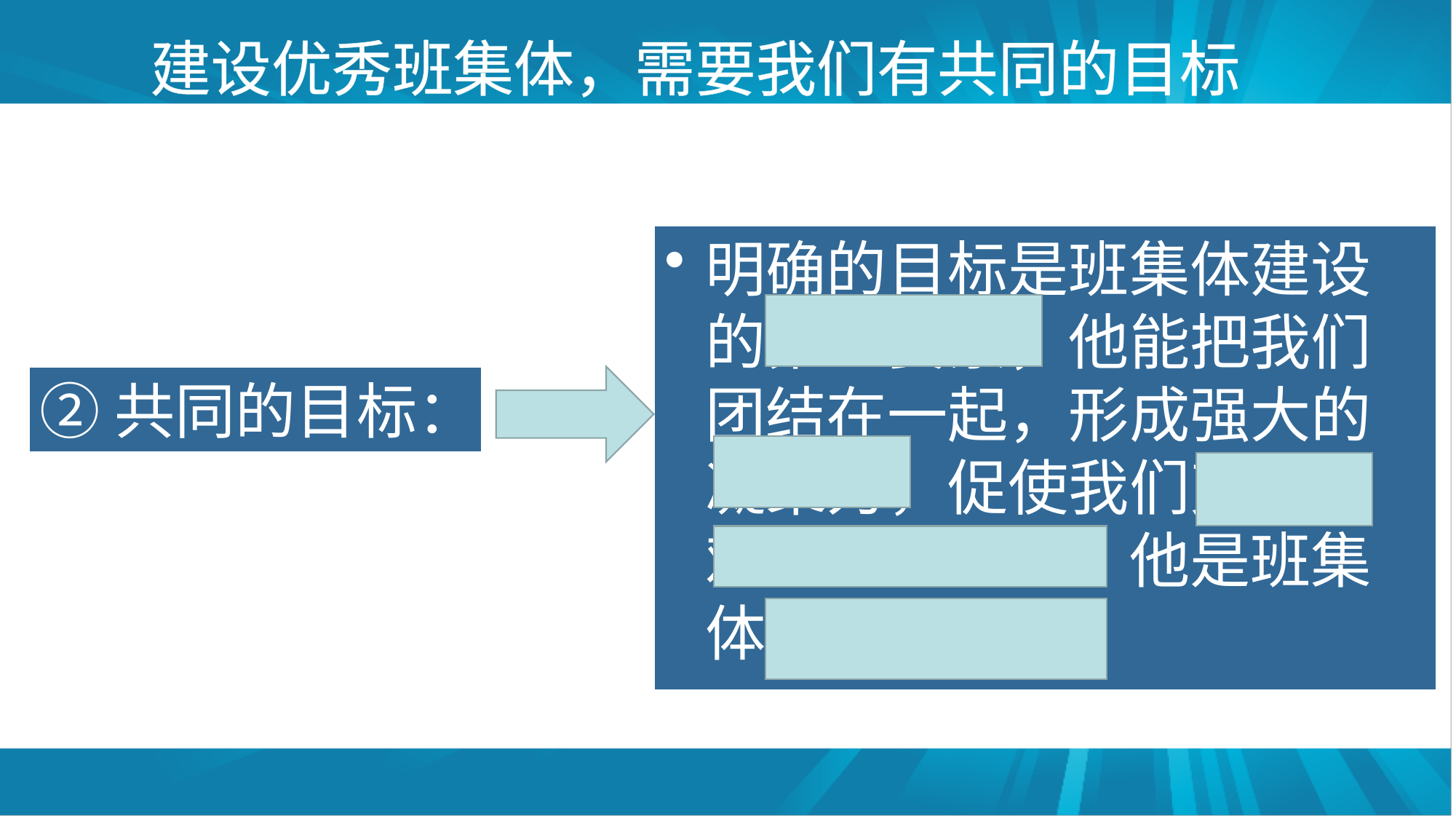

建设优秀班集体，需要我们有共同的目标
明确的目标是班集体建设的第一要素，他能把我们团结在一起，形成强大的凝聚力，促使我们克服困难、努力奋斗。他是班集体前进的动力。

# ②共同的目标：